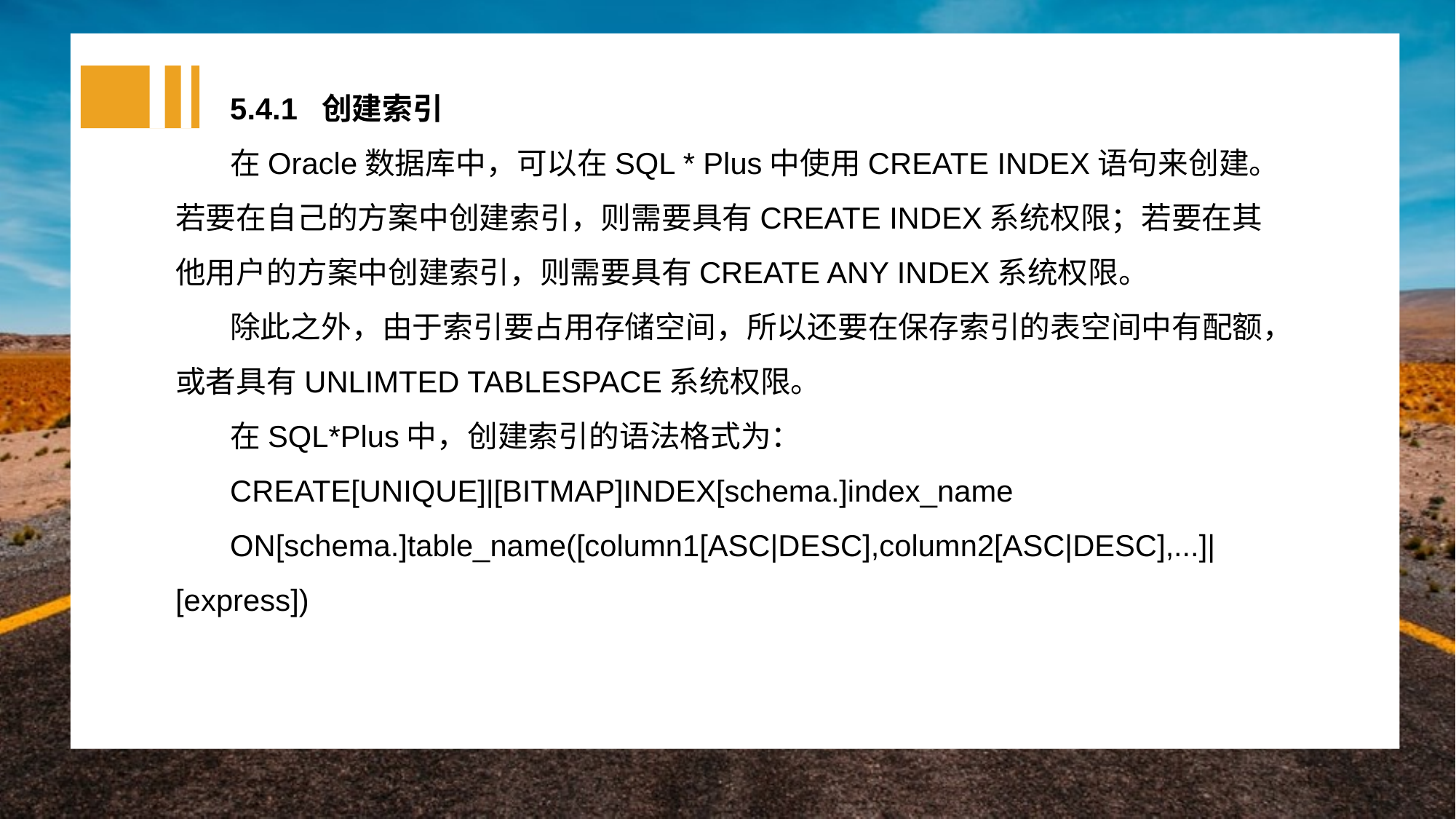

5.4.1  创建索引
在Oracle数据库中，可以在SQL * Plus中使用CREATE INDEX语句来创建。若要在自己的方案中创建索引，则需要具有CREATE INDEX系统权限；若要在其他用户的方案中创建索引，则需要具有CREATE ANY INDEX系统权限。
除此之外，由于索引要占用存储空间，所以还要在保存索引的表空间中有配额，或者具有UNLIMTED TABLESPACE系统权限。
在SQL*Plus中，创建索引的语法格式为：
CREATE[UNIQUE]|[BITMAP]INDEX[schema.]index_name
ON[schema.]table_name([column1[ASC|DESC],column2[ASC|DESC],...]|[express])